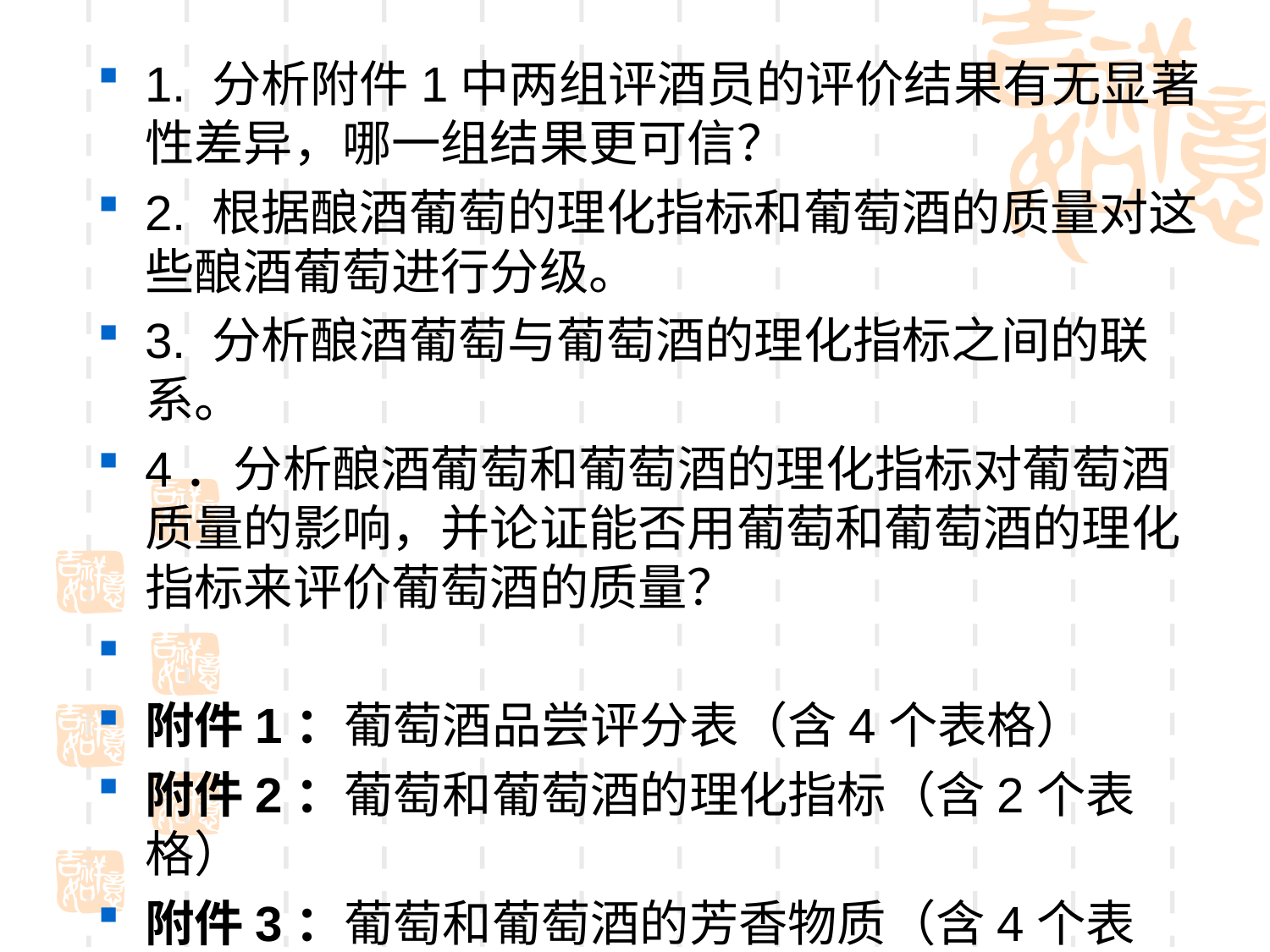

#
1. 分析附件1中两组评酒员的评价结果有无显著性差异，哪一组结果更可信？
2. 根据酿酒葡萄的理化指标和葡萄酒的质量对这些酿酒葡萄进行分级。
3. 分析酿酒葡萄与葡萄酒的理化指标之间的联系。
4．分析酿酒葡萄和葡萄酒的理化指标对葡萄酒质量的影响，并论证能否用葡萄和葡萄酒的理化指标来评价葡萄酒的质量？

附件1：葡萄酒品尝评分表（含4个表格）
附件2：葡萄和葡萄酒的理化指标（含2个表格）
附件3：葡萄和葡萄酒的芳香物质（含4个表格）